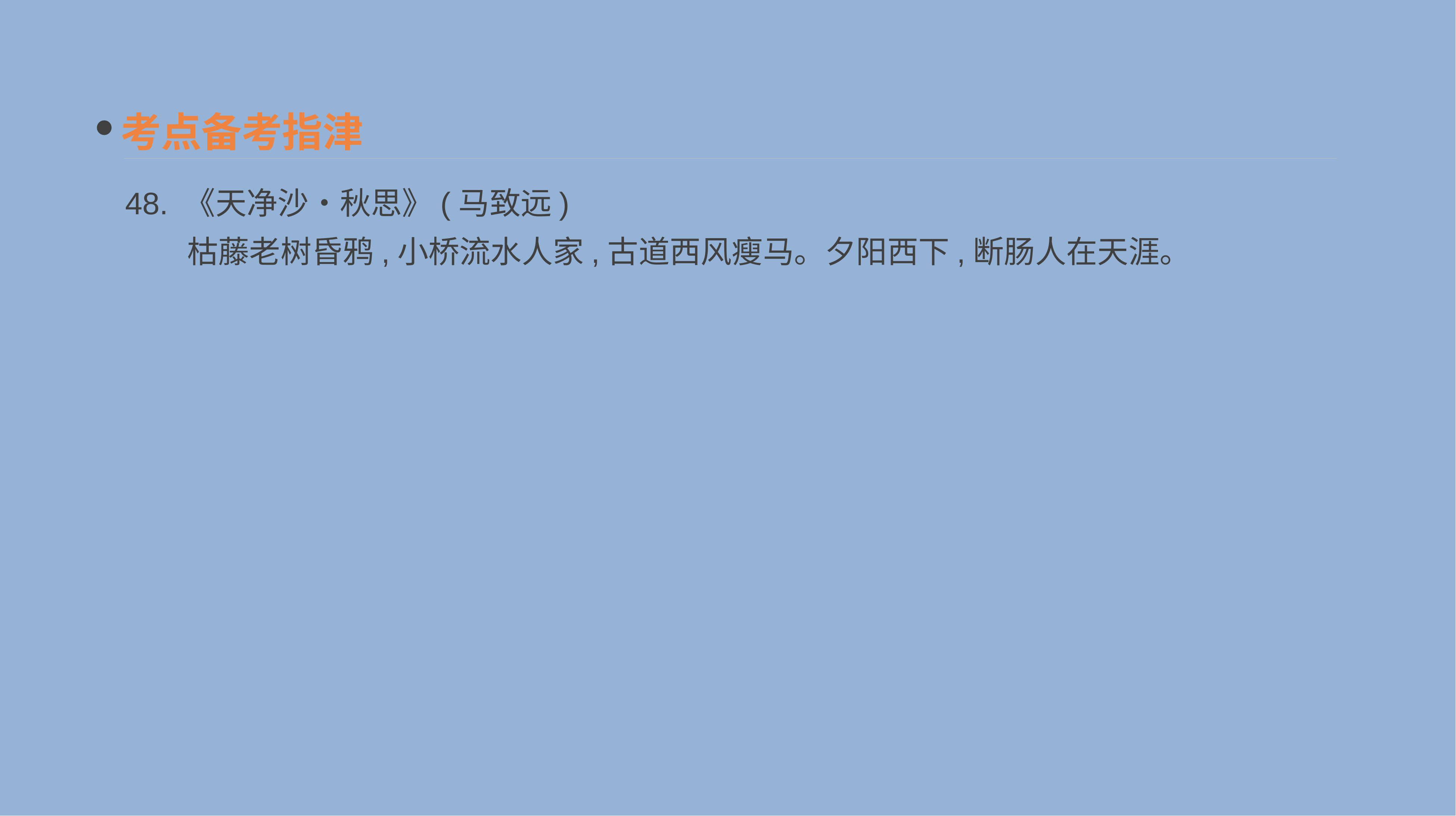

考点备考指津

48. 《天净沙•秋思》(马致远)
　　枯藤老树昏鸦,小桥流水人家,古道西风瘦马。夕阳西下,断肠人在天涯。